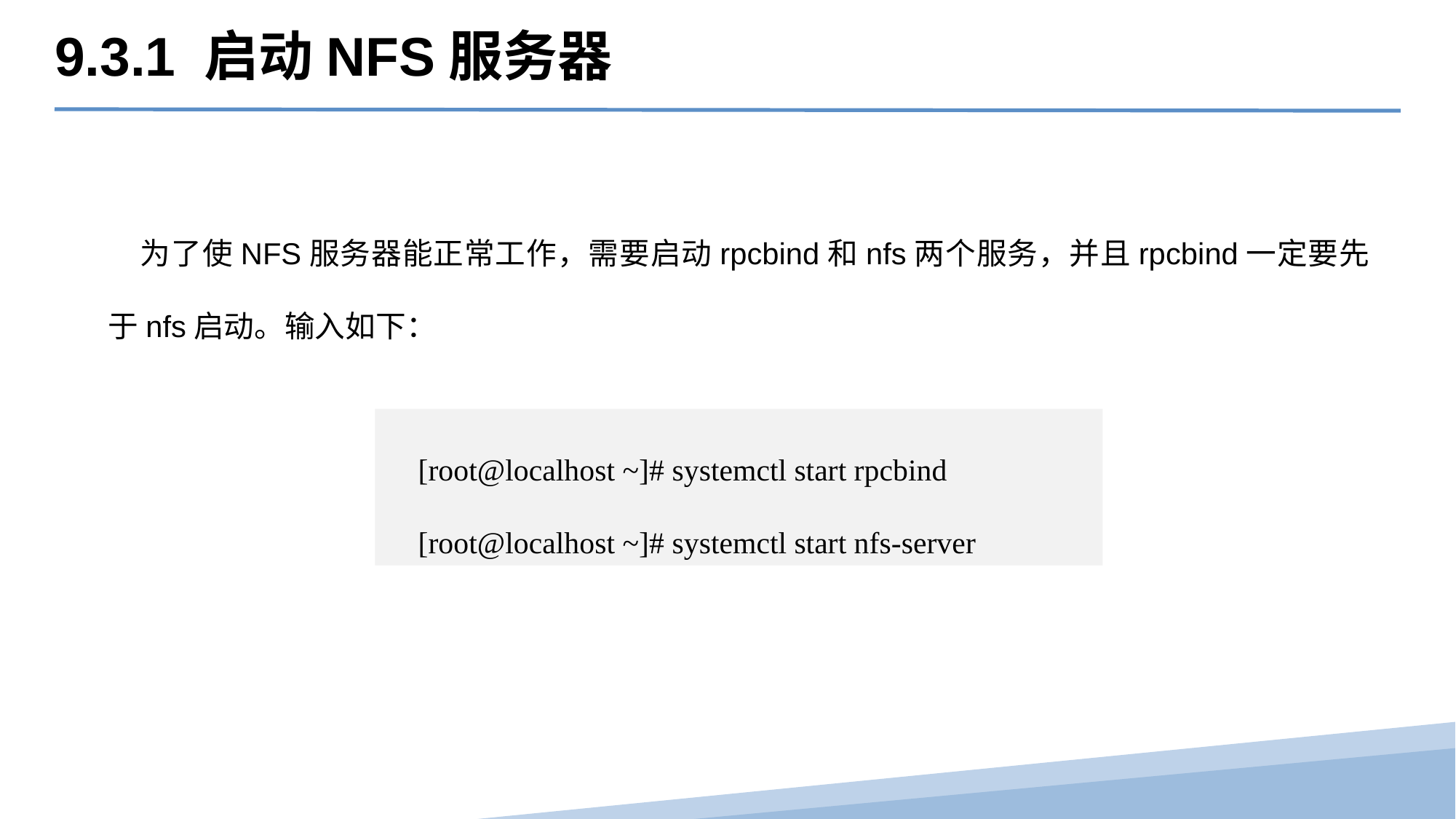

9.3.1 启动NFS服务器
为了使NFS服务器能正常工作，需要启动rpcbind和nfs两个服务，并且rpcbind一定要先于nfs启动。输入如下：

[root@localhost ~]# systemctl start rpcbind
[root@localhost ~]# systemctl start nfs-server